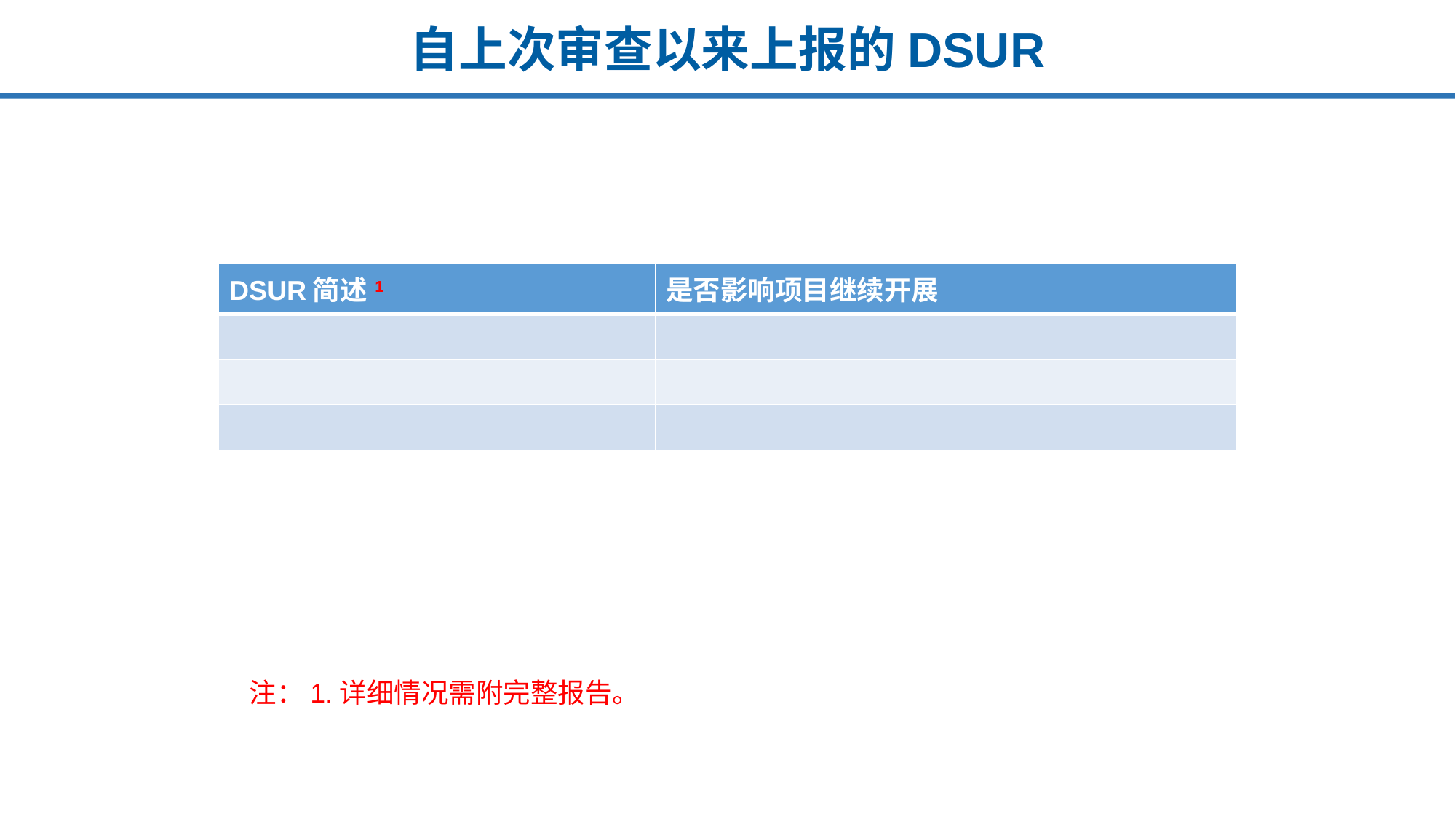

# 自上次审查以来上报的DSUR
| DSUR简述1 | 是否影响项目继续开展 |
| --- | --- |
|  |  |
|  |  |
|  |  |
注：1.详细情况需附完整报告。